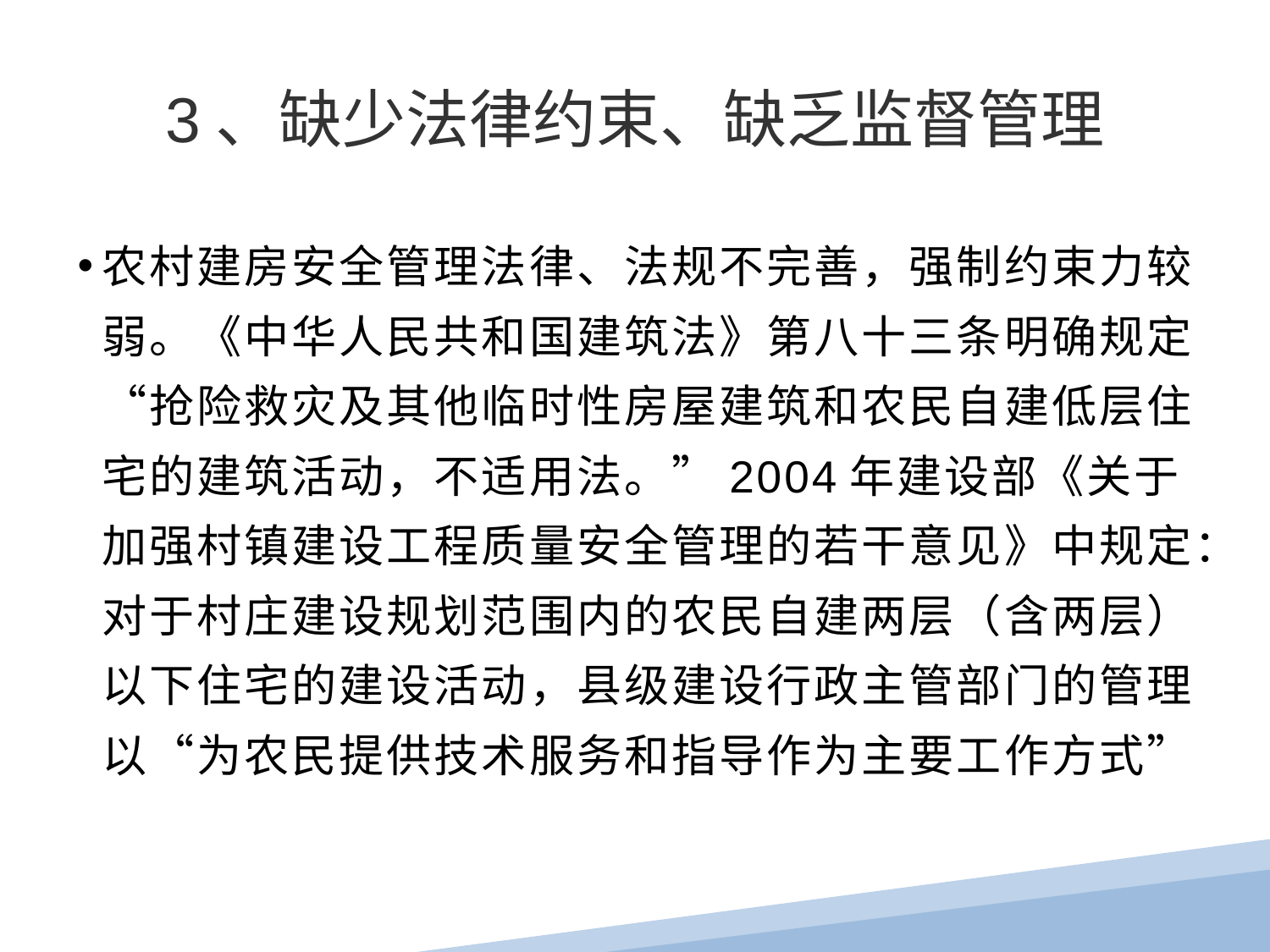

3、缺少法律约束、缺乏监督管理
农村建房安全管理法律、法规不完善，强制约束力较弱。《中华人民共和国建筑法》第八十三条明确规定“抢险救灾及其他临时性房屋建筑和农民自建低层住宅的建筑活动，不适用法。”2004年建设部《关于加强村镇建设工程质量安全管理的若干意见》中规定：对于村庄建设规划范围内的农民自建两层（含两层）以下住宅的建设活动，县级建设行政主管部门的管理以“为农民提供技术服务和指导作为主要工作方式”